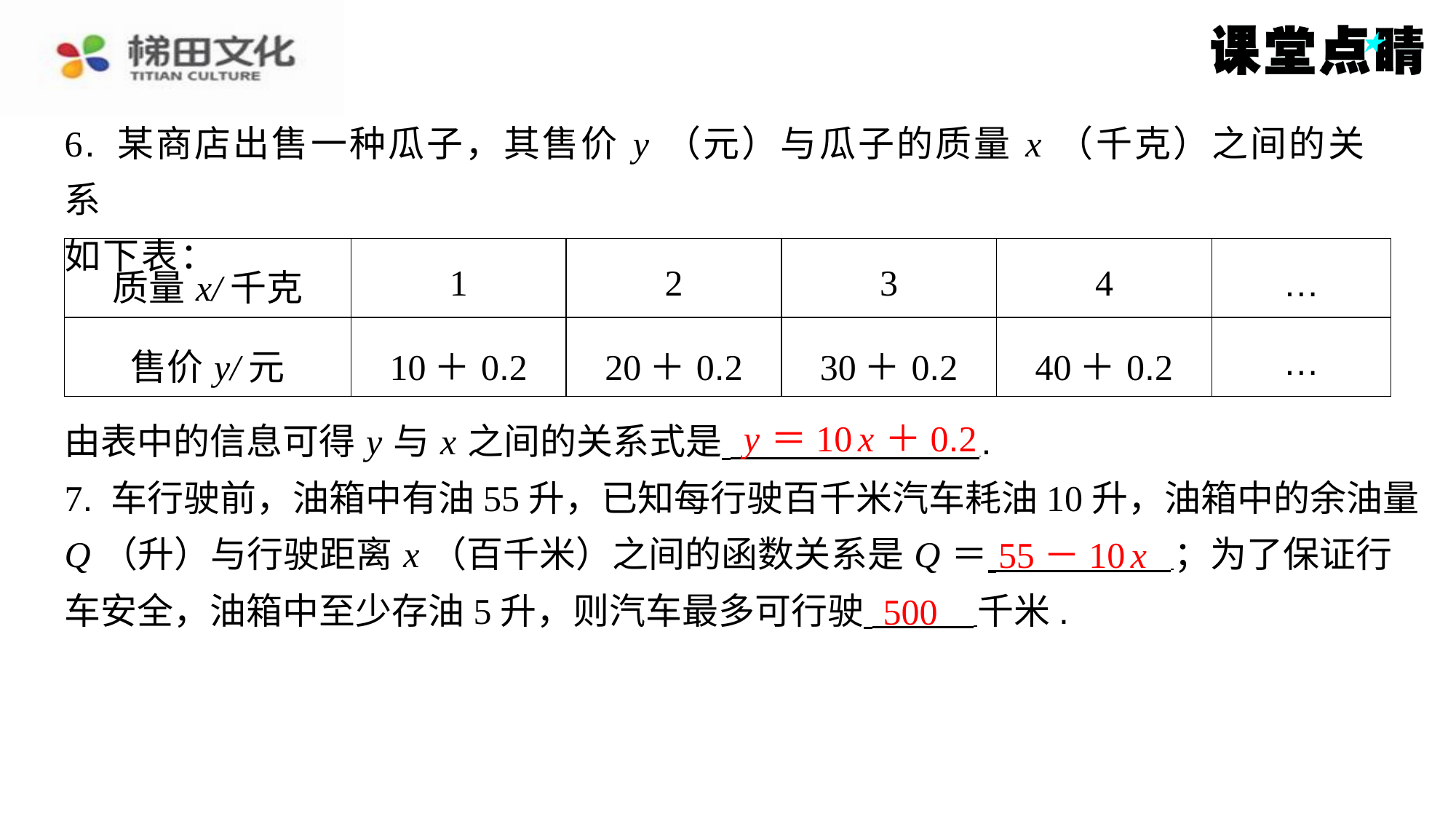

6. 某商店出售一种瓜子，其售价 y （元）与瓜子的质量 x （千克）之间的关系
如下表：
| 质量x/千克 | 1 | 2 | 3 | 4 | … |
| --- | --- | --- | --- | --- | --- |
| 售价y/元 | 10＋0.2 | 20＋0.2 | 30＋0.2 | 40＋0.2 | … |
y ＝10 x ＋0.2
由表中的信息可得 y 与 x 之间的关系式是                                       ⁠.
7. 车行驶前，油箱中有油55升，已知每行驶百千米汽车耗油10升，油箱中的余油量
Q （升）与行驶距离 x （百千米）之间的函数关系是 Q ＝                            ；为了保证行
车安全，油箱中至少存油5升，则汽车最多可行驶                 千米.
55－10 x
500